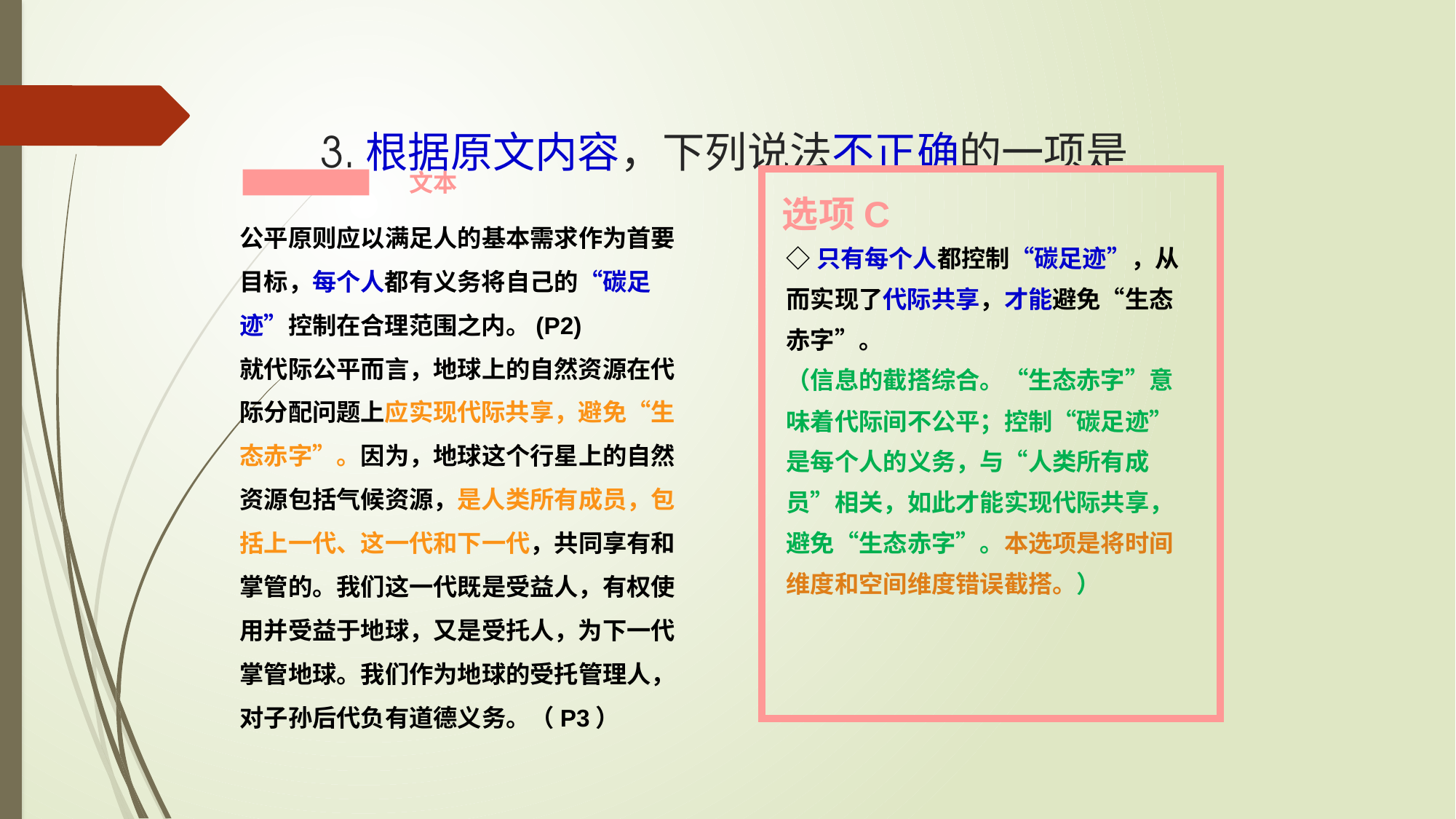

# 3.根据原文内容，下列说法不正确的一项是
文本

选项C
公平原则应以满足人的基本需求作为首要目标，每个人都有义务将自己的“碳足迹”控制在合理范围之内。(P2)
就代际公平而言，地球上的自然资源在代际分配问题上应实现代际共享，避免“生态赤字”。因为，地球这个行星上的自然资源包括气候资源，是人类所有成员，包括上一代、这一代和下一代，共同享有和掌管的。我们这一代既是受益人，有权使用并受益于地球，又是受托人，为下一代掌管地球。我们作为地球的受托管理人，对子孙后代负有道德义务。（P3）
◇只有每个人都控制“碳足迹”，从而实现了代际共享，才能避免“生态赤字”。
（信息的截搭综合。“生态赤字”意味着代际间不公平；控制“碳足迹”是每个人的义务，与“人类所有成员”相关，如此才能实现代际共享，避免“生态赤字”。本选项是将时间维度和空间维度错误截搭。）